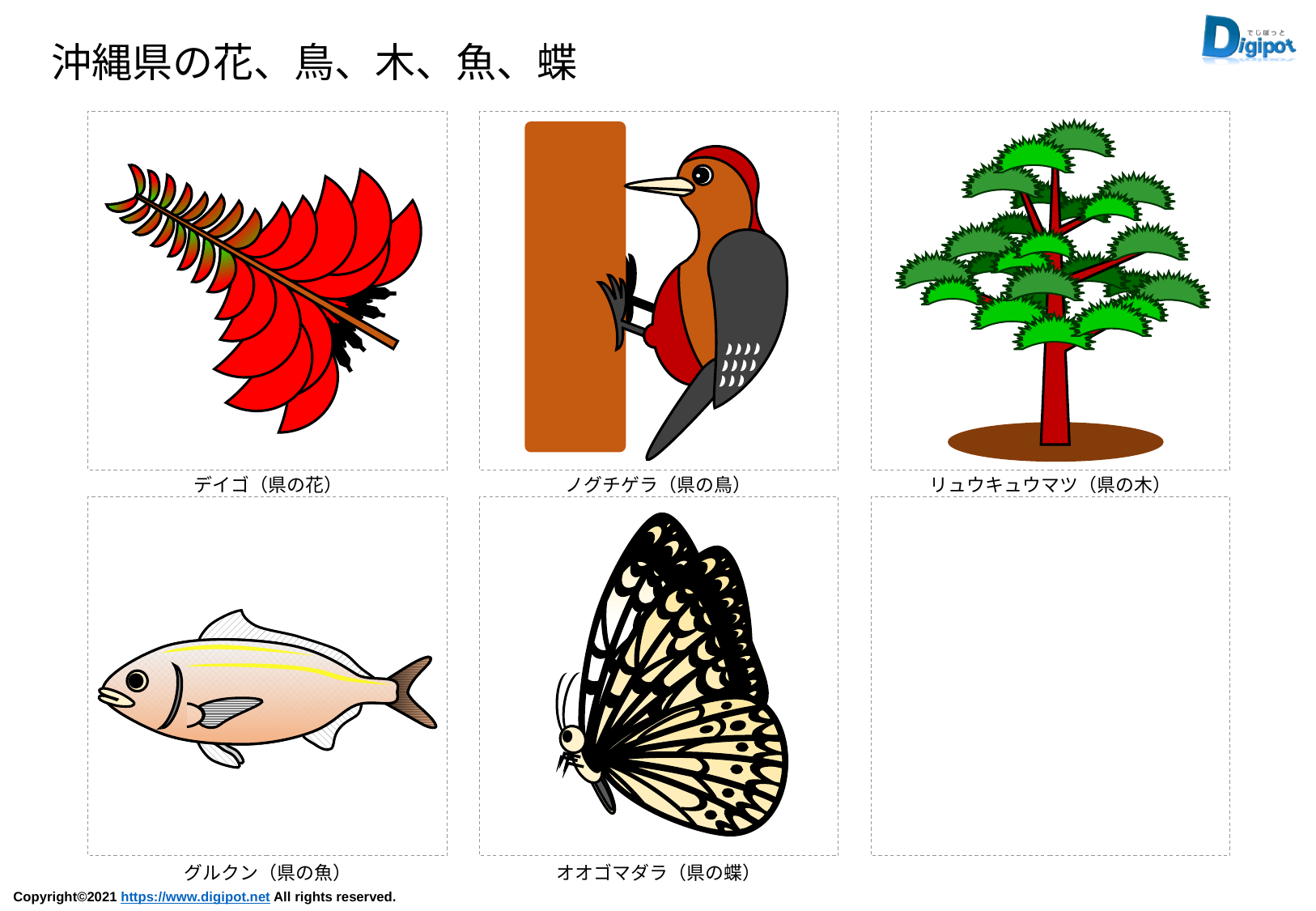

沖縄県の花、鳥、木、魚、蝶

デイゴ（県の花）
ノグチゲラ（県の鳥）
リュウキュウマツ（県の木）

グルクン（県の魚）
オオゴマダラ（県の蝶）